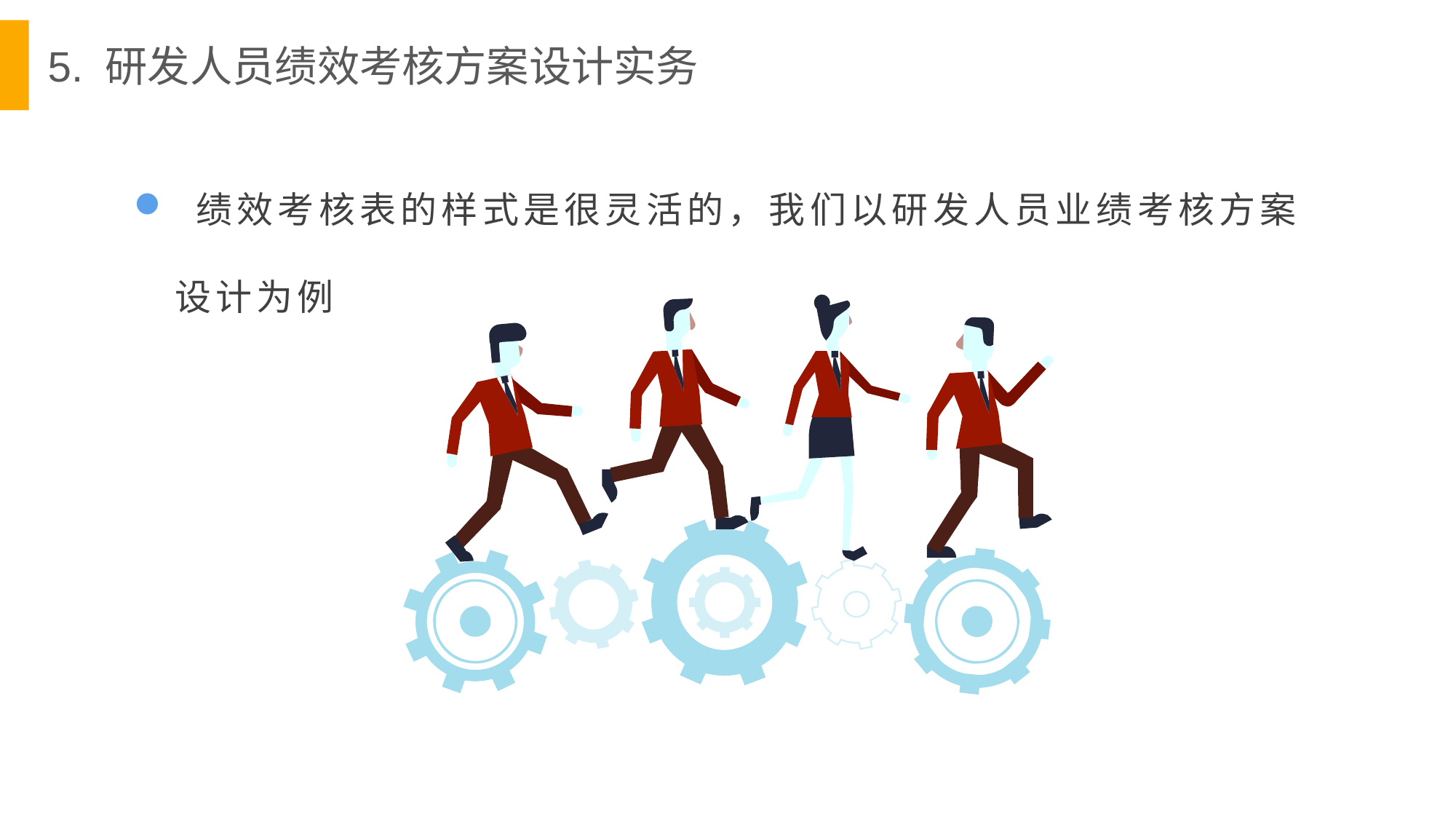

5. 研发人员绩效考核方案设计实务
 绩效考核表的样式是很灵活的，我们以研发人员业绩考核方案设计为例